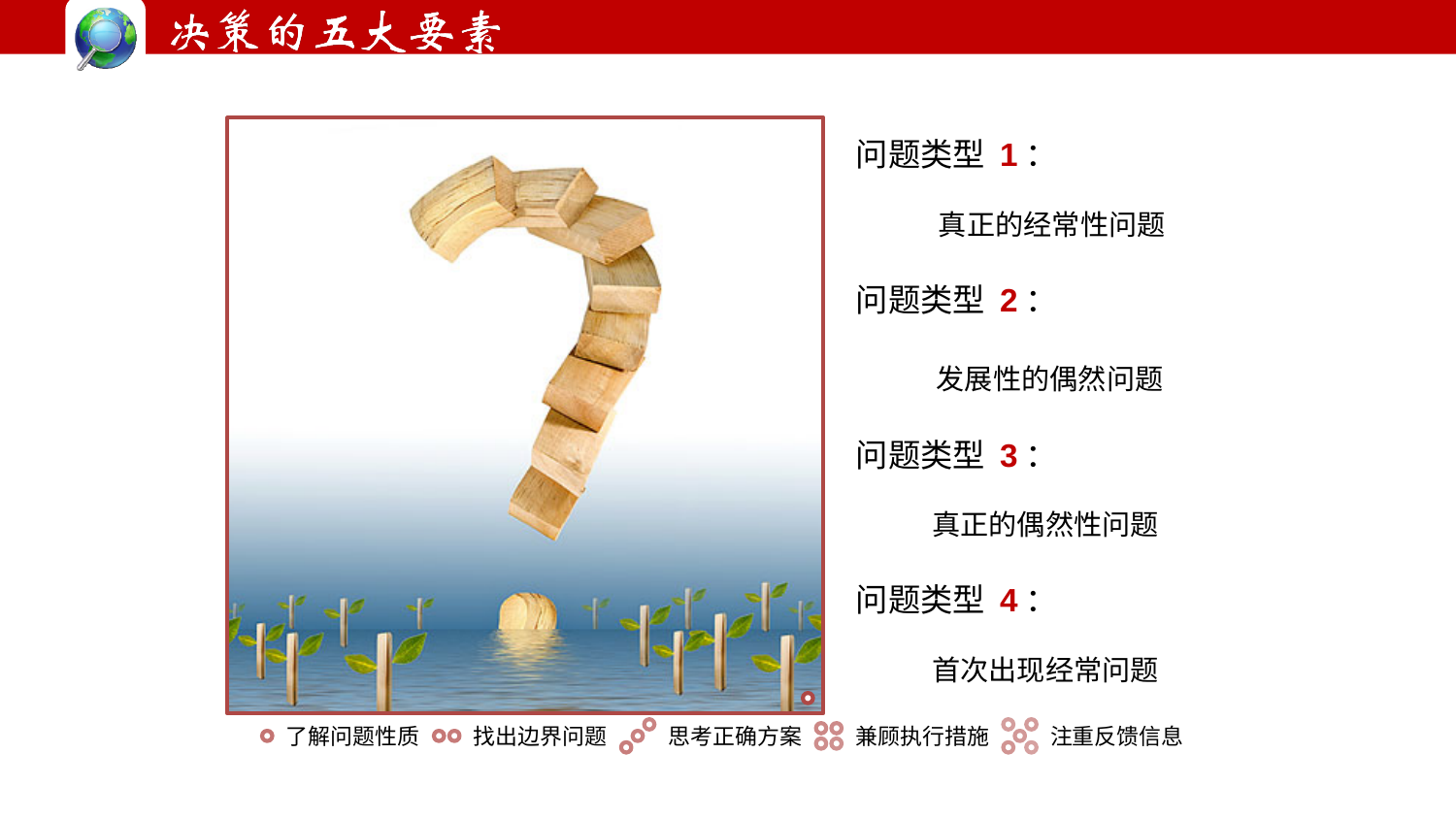

问题类型 1：
            真正的经常性问题
问题类型 2：
          发展性的偶然问题
问题类型 3：
           真正的偶然性问题
问题类型 4：
           首次出现经常问题

了解问题性质
找出边界问题
思考正确方案
兼顾执行措施
注重反馈信息